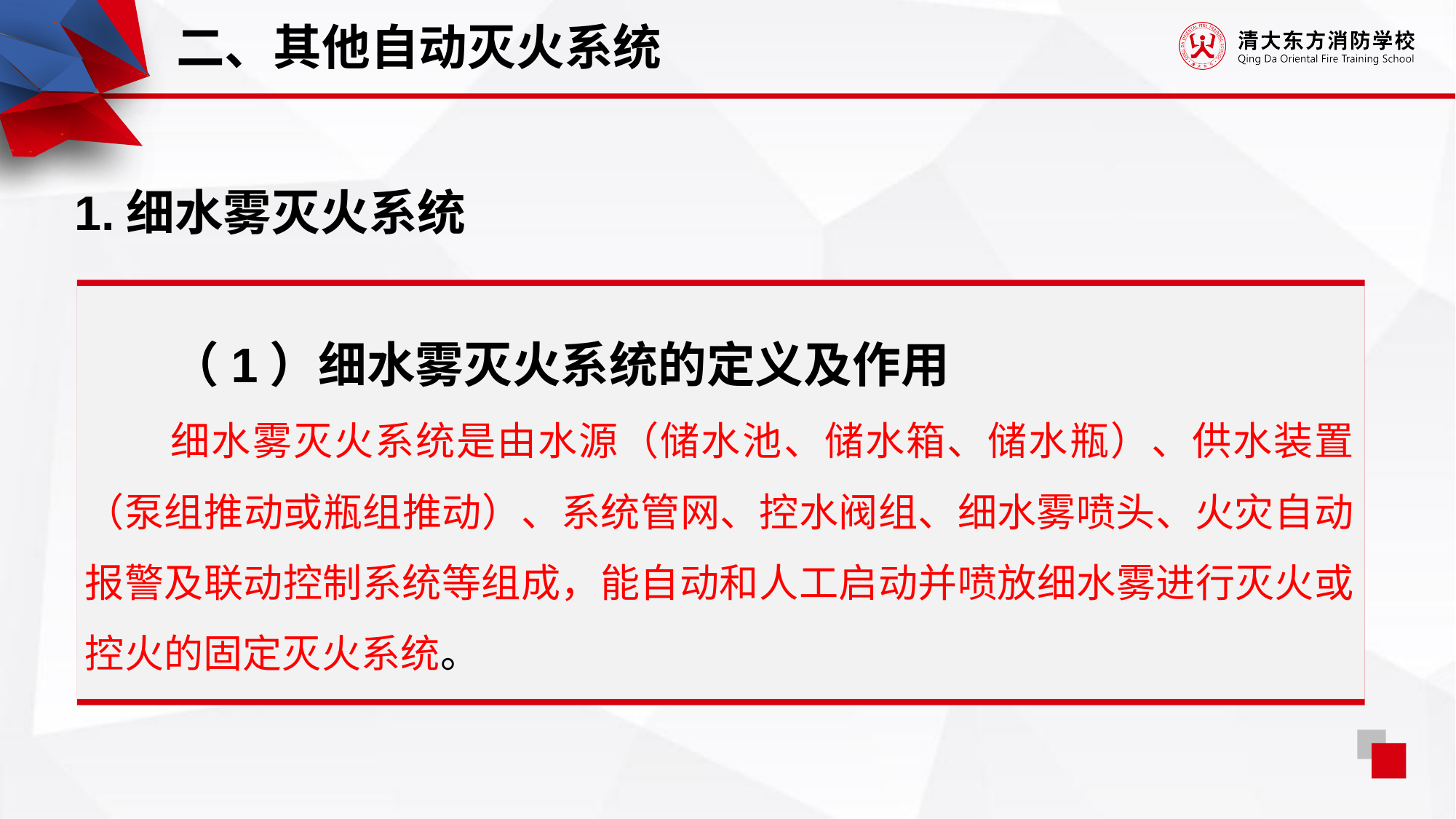

二、其他自动灭火系统

1.细水雾灭火系统

（1）细水雾灭火系统的定义及作用
细水雾灭火系统是由水源（储水池、储水箱、储水瓶）、供水装置（泵组推动或瓶组推动）、系统管网、控水阀组、细水雾喷头、火灾自动报警及联动控制系统等组成，能自动和人工启动并喷放细水雾进行灭火或控火的固定灭火系统。